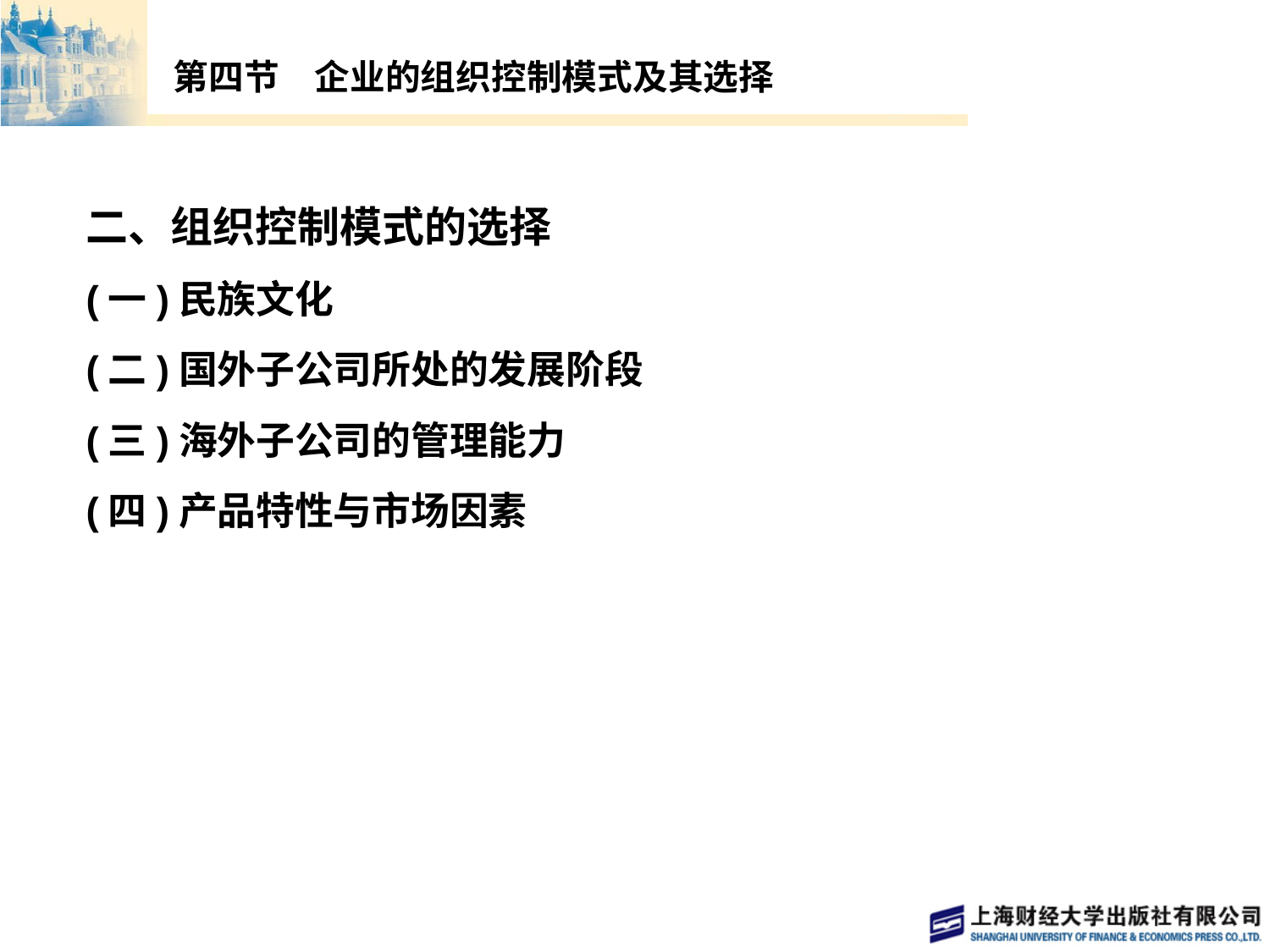

# 第四节　企业的组织控制模式及其选择
二、组织控制模式的选择
(一)民族文化
(二)国外子公司所处的发展阶段
(三)海外子公司的管理能力
(四)产品特性与市场因素